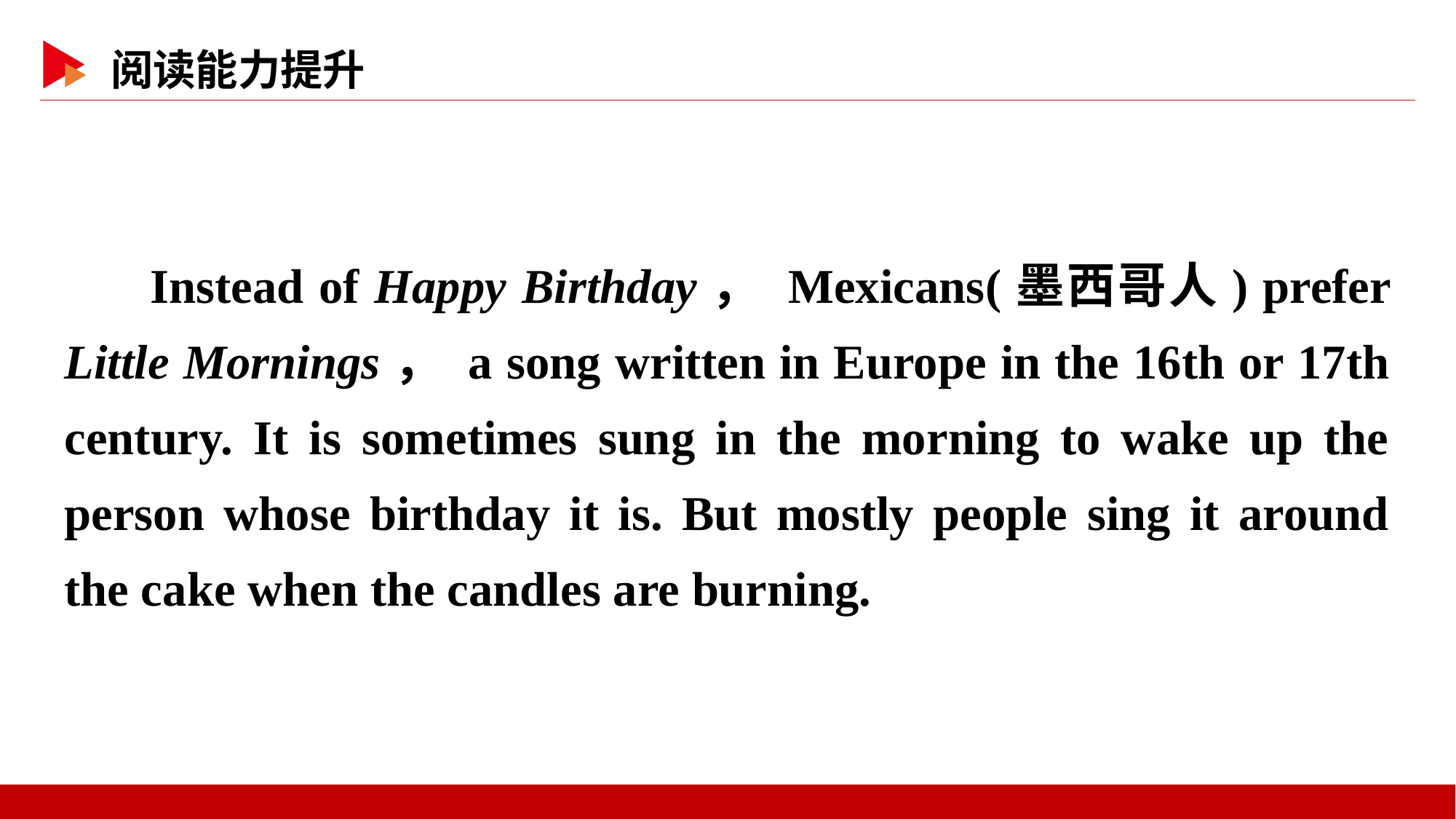

Instead of Happy Birthday， Mexicans(墨西哥人) prefer Little Mornings， a song written in Europe in the 16th or 17th century. It is sometimes sung in the morning to wake up the person whose birthday it is. But mostly people sing it around the cake when the candles are burning.